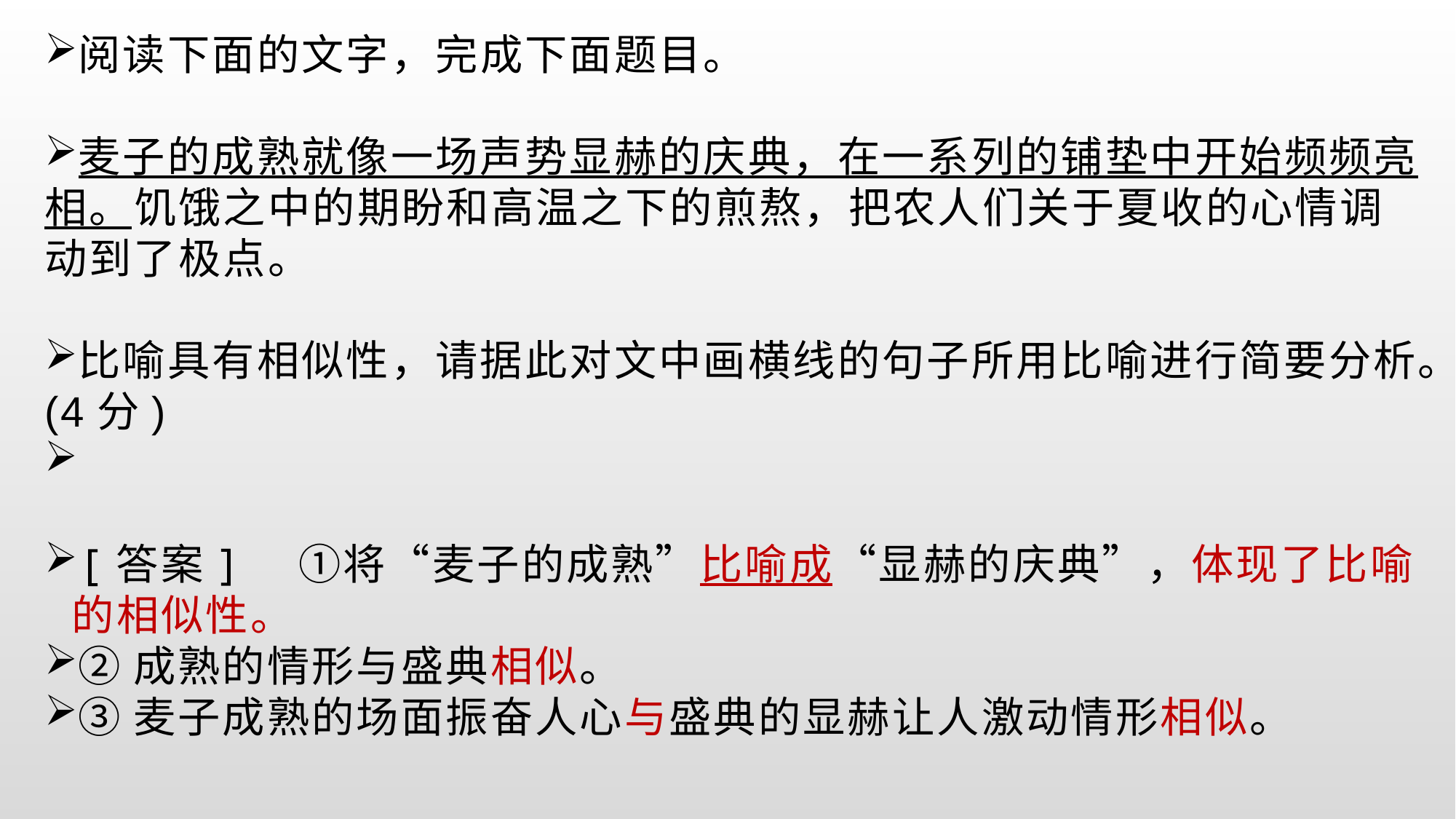

阅读下面的文字，完成下面题目。

麦子的成熟就像一场声势显赫的庆典，在一系列的铺垫中开始频频亮相。饥饿之中的期盼和高温之下的煎熬，把农人们关于夏收的心情调动到了极点。

比喻具有相似性，请据此对文中画横线的句子所用比喻进行简要分析。(4分)

[答案]　①将“麦子的成熟”比喻成“显赫的庆典”，体现了比喻的相似性。
②成熟的情形与盛典相似。
③麦子成熟的场面振奋人心与盛典的显赫让人激动情形相似。